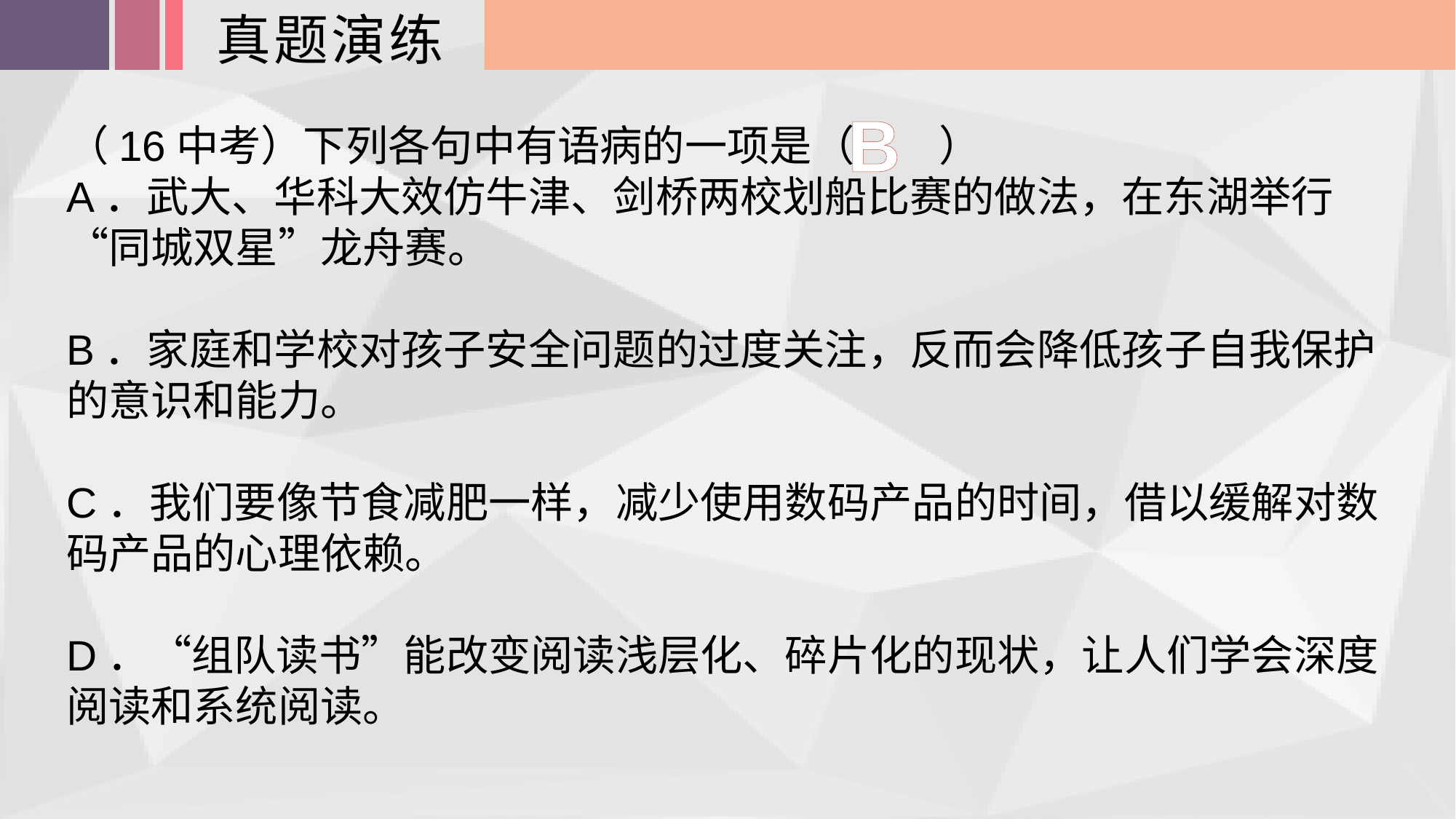

真题演练

B
（16中考）下列各句中有语病的一项是（　　）
A．武大、华科大效仿牛津、剑桥两校划船比赛的做法，在东湖举行“同城双星”龙舟赛。

B．家庭和学校对孩子安全问题的过度关注，反而会降低孩子自我保护的意识和能力。

C．我们要像节食减肥一样，减少使用数码产品的时间，借以缓解对数码产品的心理依赖。

D．“组队读书”能改变阅读浅层化、碎片化的现状，让人们学会深度阅读和系统阅读。